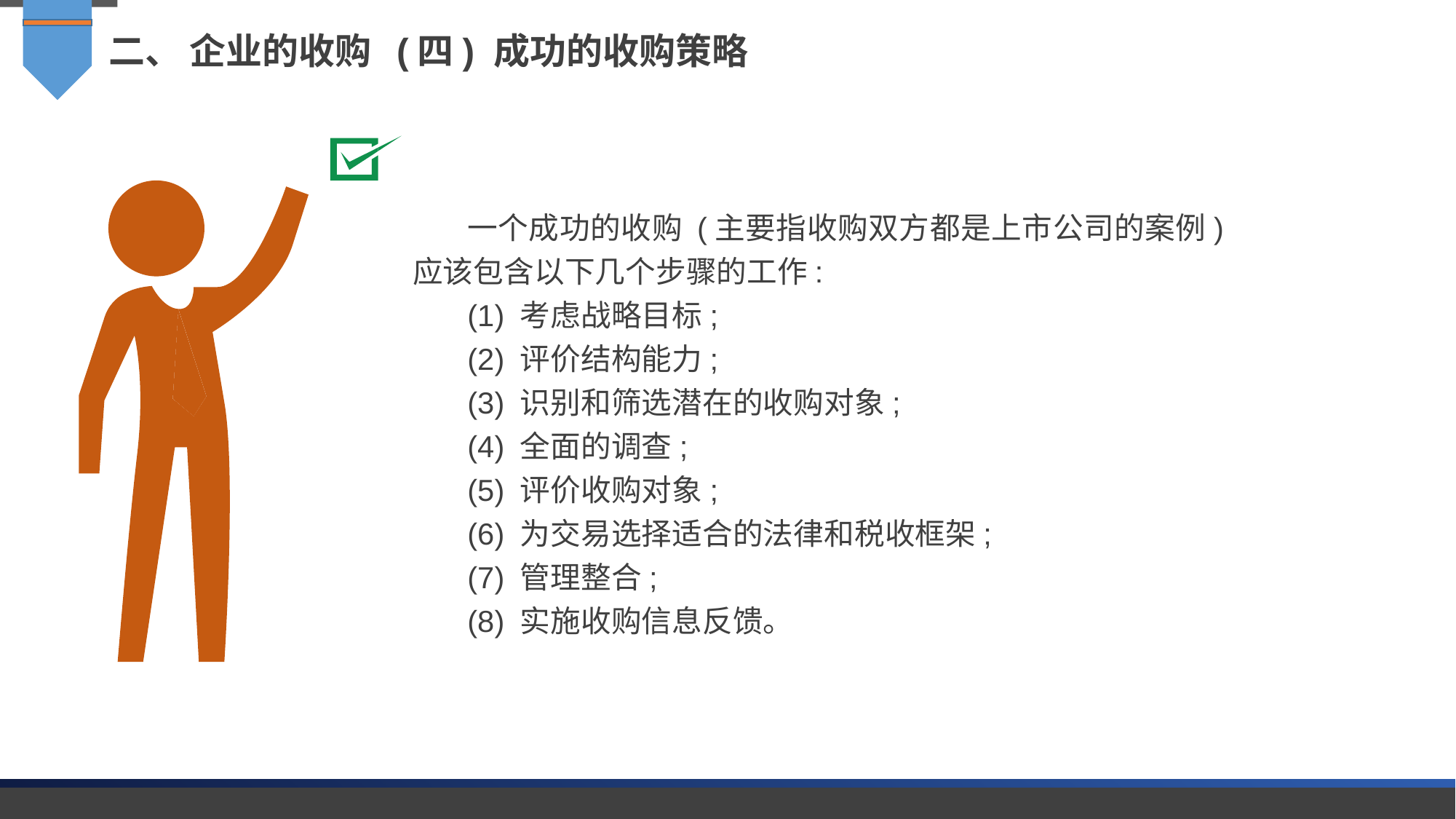

二、 企业的收购  (四) 成功的收购策略

一个成功的收购 (主要指收购双方都是上市公司的案例) 应该包含以下几个步骤的工作:
(1) 考虑战略目标;
(2) 评价结构能力;
(3) 识别和筛选潜在的收购对象;
(4) 全面的调查;
(5) 评价收购对象;
(6) 为交易选择适合的法律和税收框架;
(7) 管理整合;
(8) 实施收购信息反馈。